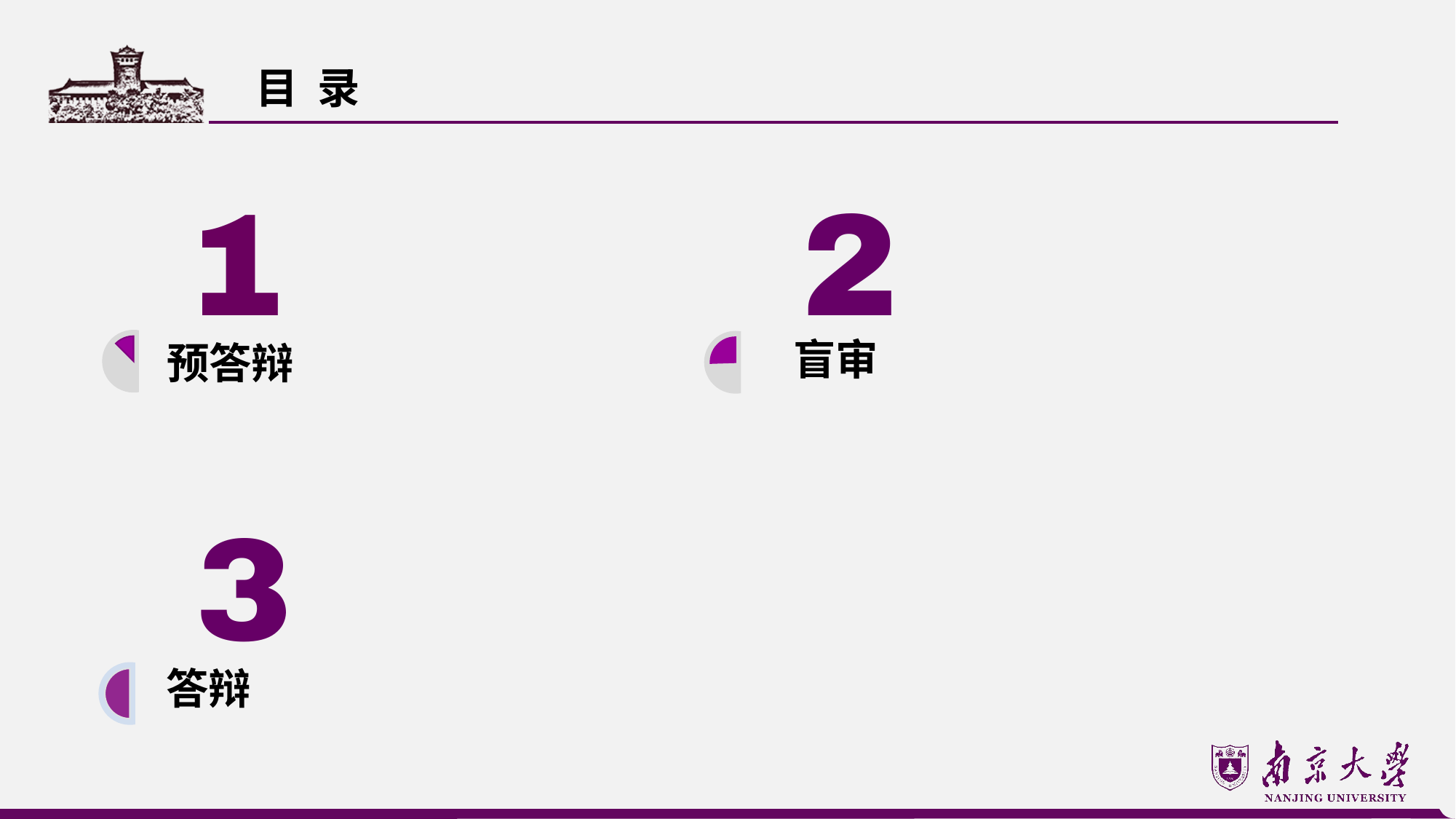

目  录
1
2
盲审

预答辩

3
答辩